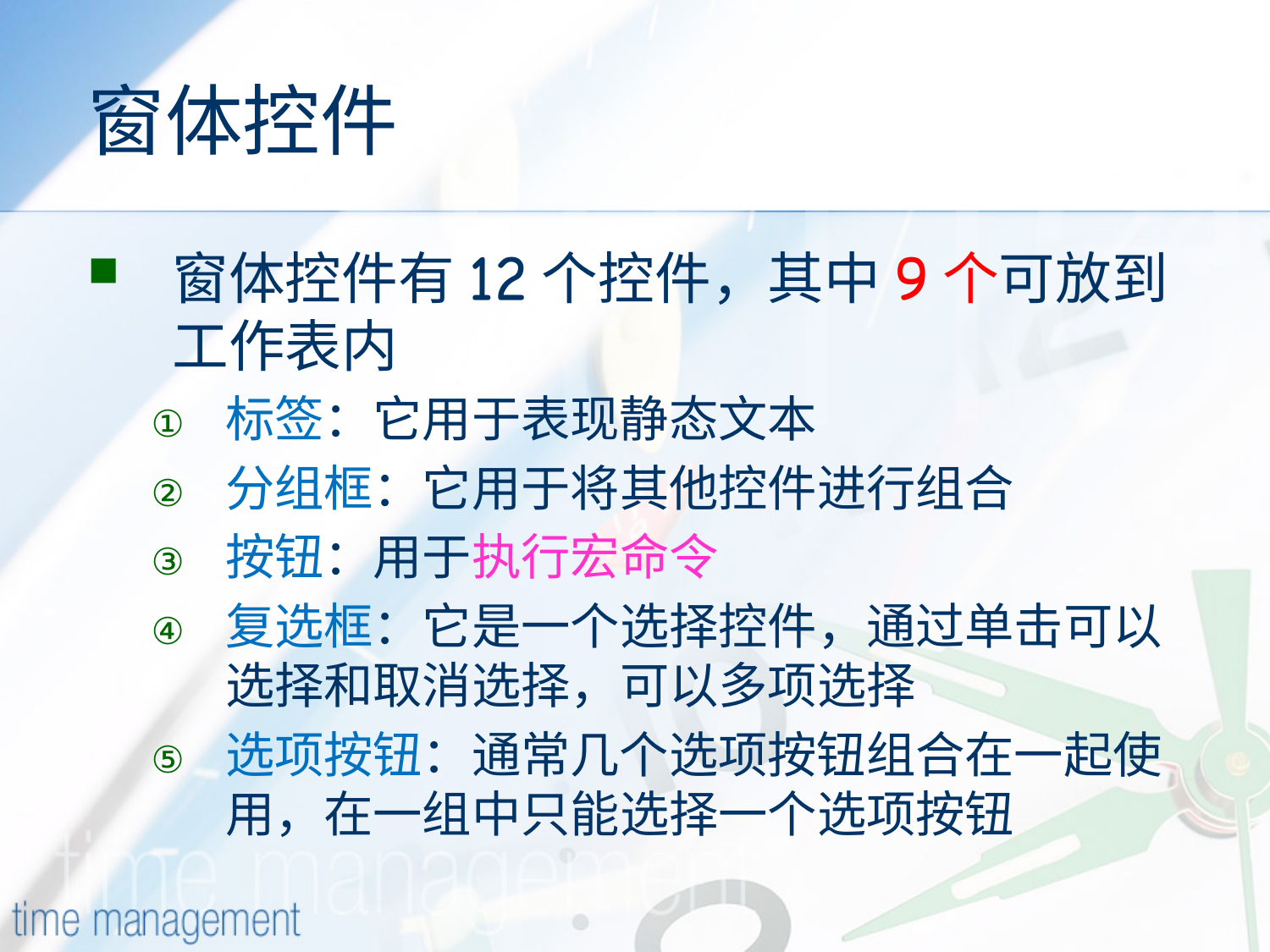

# 窗体控件
窗体控件有12个控件，其中9个可放到工作表内
标签：它用于表现静态文本
分组框：它用于将其他控件进行组合
按钮：用于执行宏命令
复选框：它是一个选择控件，通过单击可以选择和取消选择，可以多项选择
选项按钮：通常几个选项按钮组合在一起使用，在一组中只能选择一个选项按钮